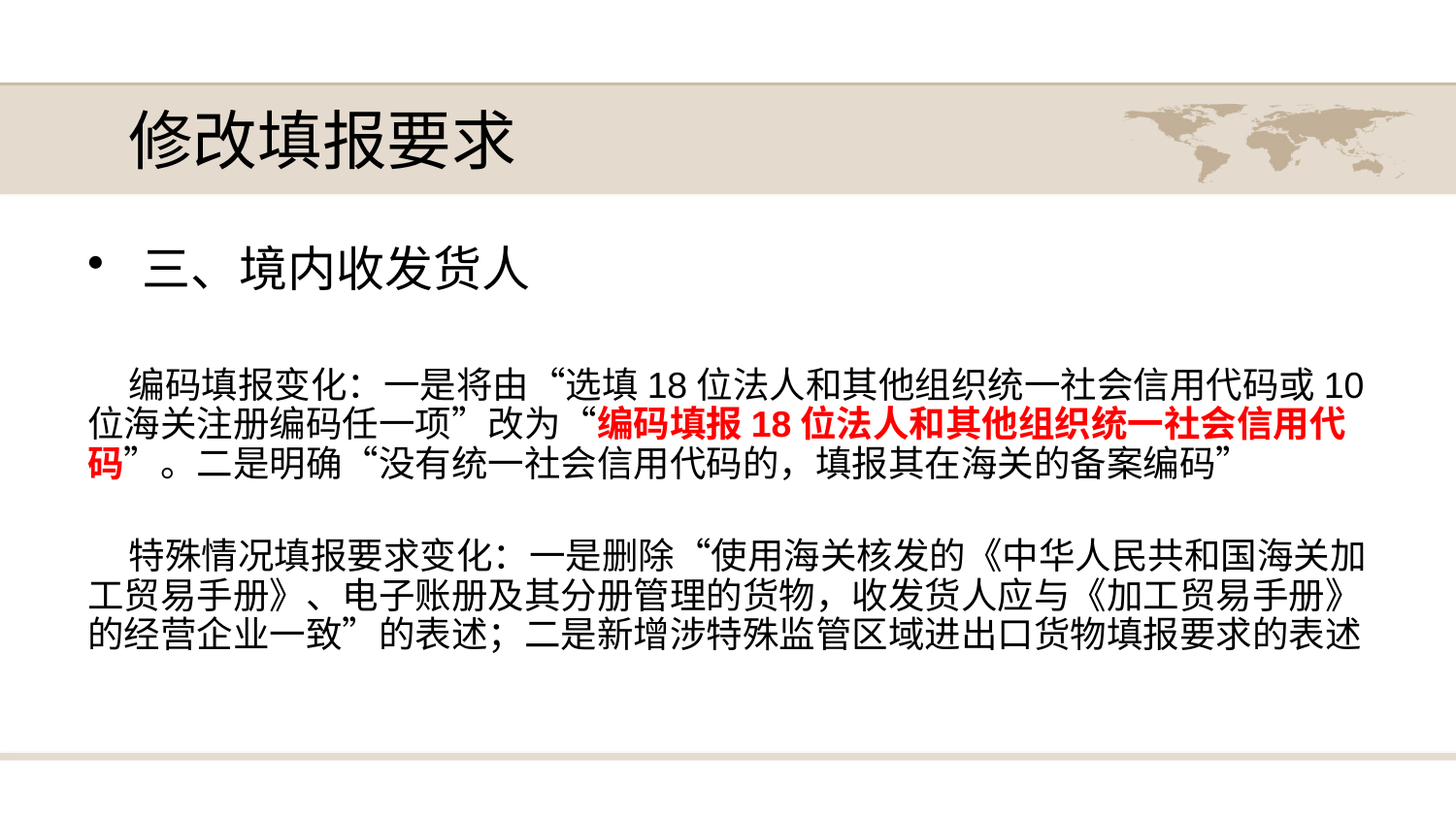

# 修改填报要求
三、境内收发货人

    编码填报变化：一是将由“选填18位法人和其他组织统一社会信用代码或10位海关注册编码任一项”改为“编码填报18位法人和其他组织统一社会信用代码”。二是明确“没有统一社会信用代码的，填报其在海关的备案编码”

    特殊情况填报要求变化：一是删除“使用海关核发的《中华人民共和国海关加工贸易手册》、电子账册及其分册管理的货物，收发货人应与《加工贸易手册》的经营企业一致”的表述；二是新增涉特殊监管区域进出口货物填报要求的表述